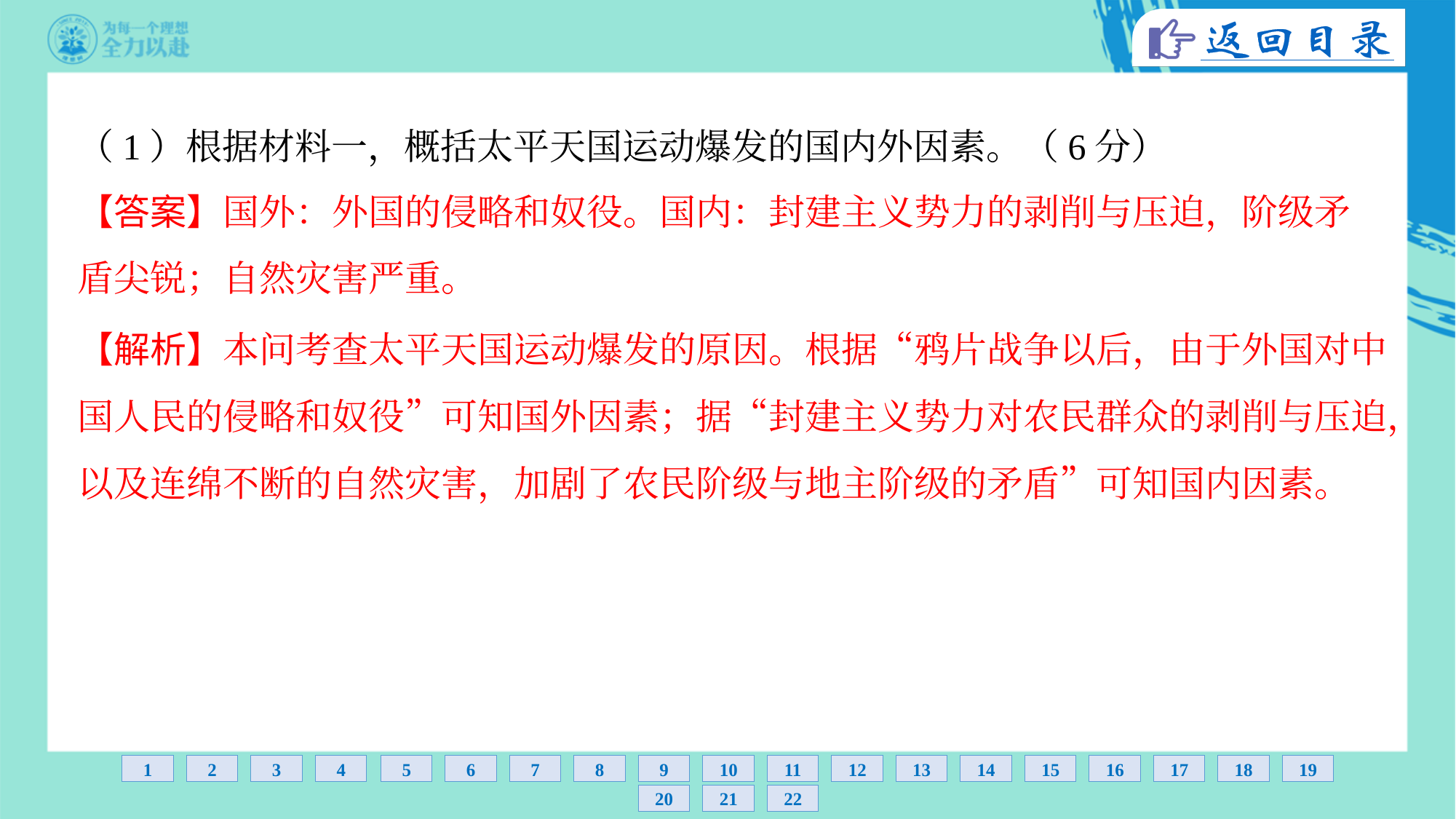

（1）根据材料一，概括太平天国运动爆发的国内外因素。（6分）
【答案】国外：外国的侵略和奴役。国内：封建主义势力的剥削与压迫，阶级矛
盾尖锐；自然灾害严重。
【解析】本问考查太平天国运动爆发的原因。根据“鸦片战争以后，由于外国对中
国人民的侵略和奴役”可知国外因素；据“封建主义势力对农民群众的剥削与压迫，
以及连绵不断的自然灾害，加剧了农民阶级与地主阶级的矛盾”可知国内因素。